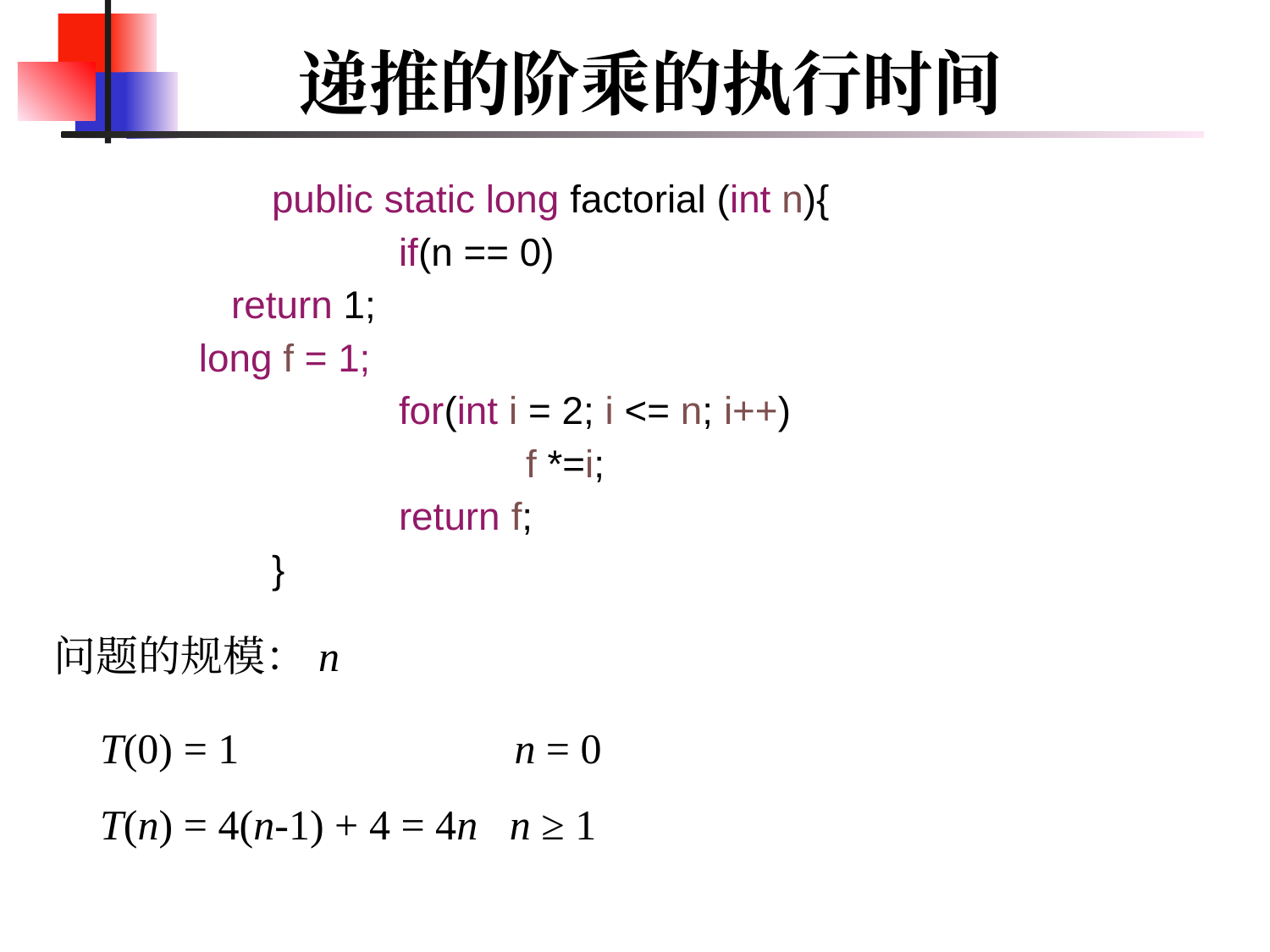

# 递推的阶乘的执行时间
	public static long factorial (int n){
		if(n == 0)
        return 1;
     long f = 1;
		for(int i = 2; i <= n; i++)
			f *=i;
		return f;
	}
问题的规模：n
T(0) = 1                          n = 0
T(n) = 4(n-1) + 4 = 4n   n ≥ 1